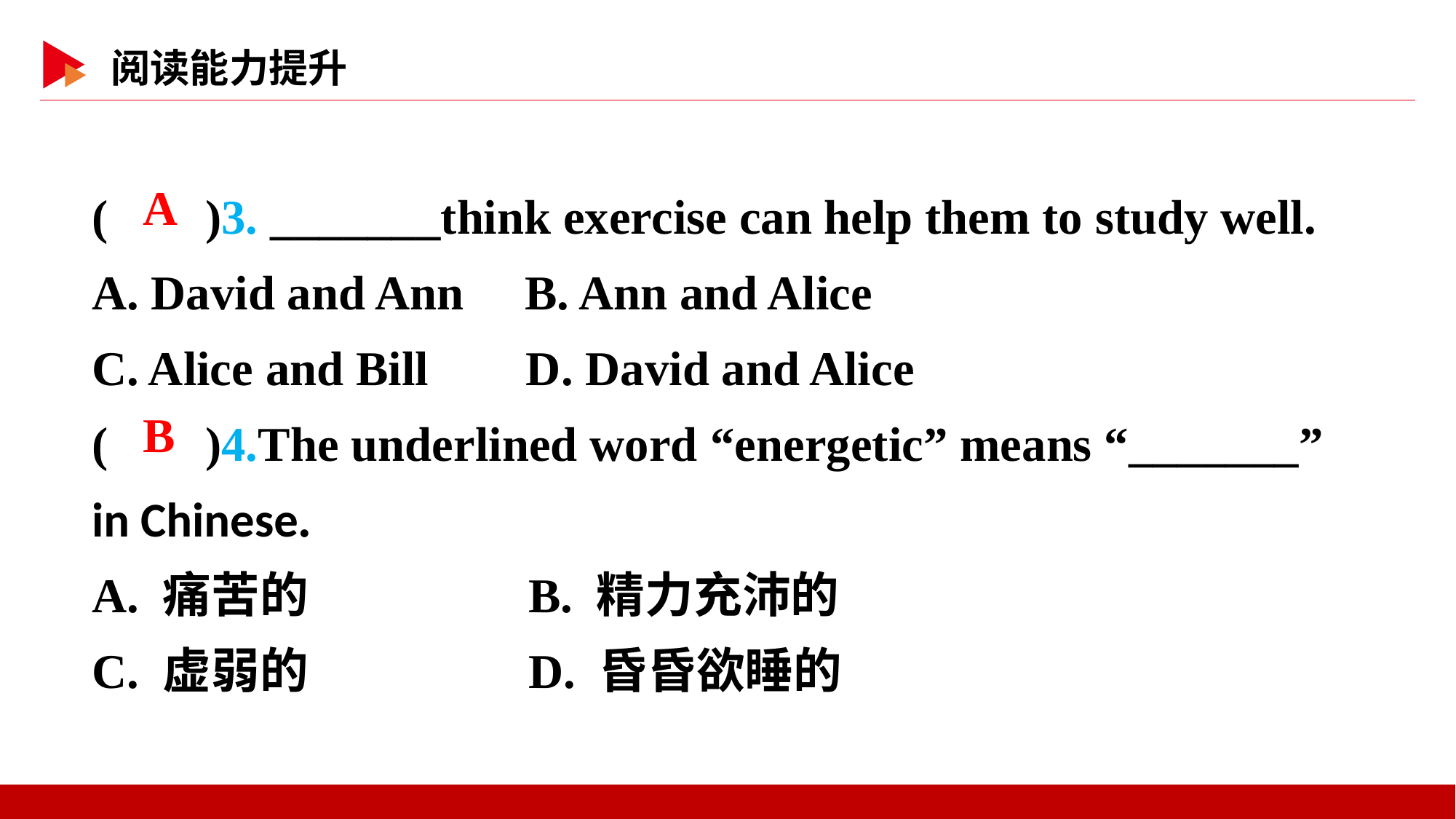

(        )3. _______think exercise can help them to study well.
A. David and Ann     B. Ann and Alice
C. Alice and Bill        D. David and Alice
(        )4.The underlined word “energetic” means “_______” in Chinese.
A. 痛苦的               	B. 精力充沛的
C. 虚弱的               	D. 昏昏欲睡的
   A
   B